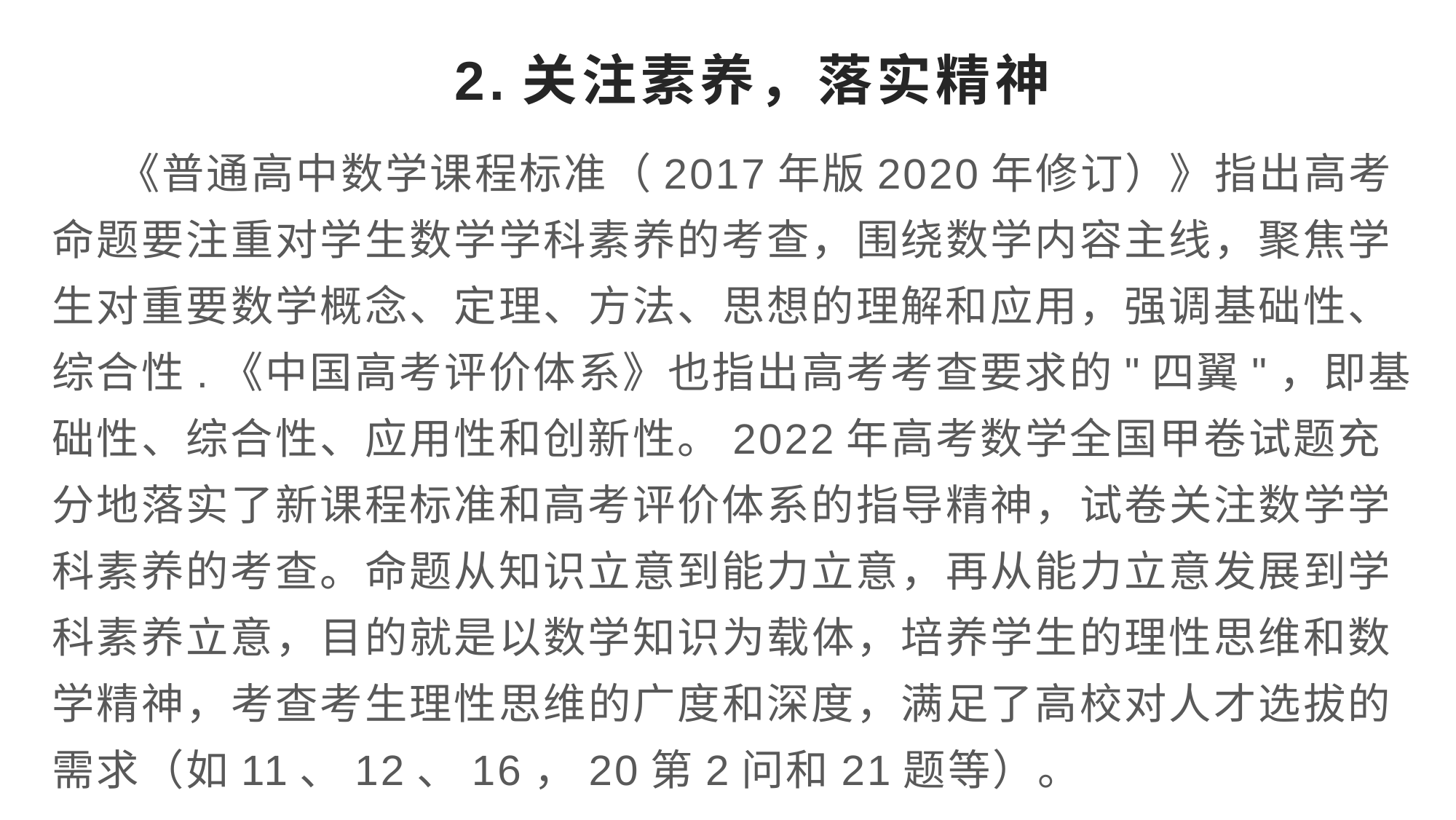

# 2.关注素养，落实精神
       《普通高中数学课程标准（2017年版2020年修订）》指出高考命题要注重对学生数学学科素养的考查，围绕数学内容主线，聚焦学生对重要数学概念、定理、方法、思想的理解和应用，强调基础性、综合性.《中国高考评价体系》也指出高考考查要求的"四翼"，即基础性、综合性、应用性和创新性。2022年高考数学全国甲卷试题充分地落实了新课程标准和高考评价体系的指导精神，试卷关注数学学科素养的考查。命题从知识立意到能力立意，再从能力立意发展到学科素养立意，目的就是以数学知识为载体，培养学生的理性思维和数学精神，考查考生理性思维的广度和深度，满足了高校对人才选拔的需求（如11、12、16，20第2问和21题等）。